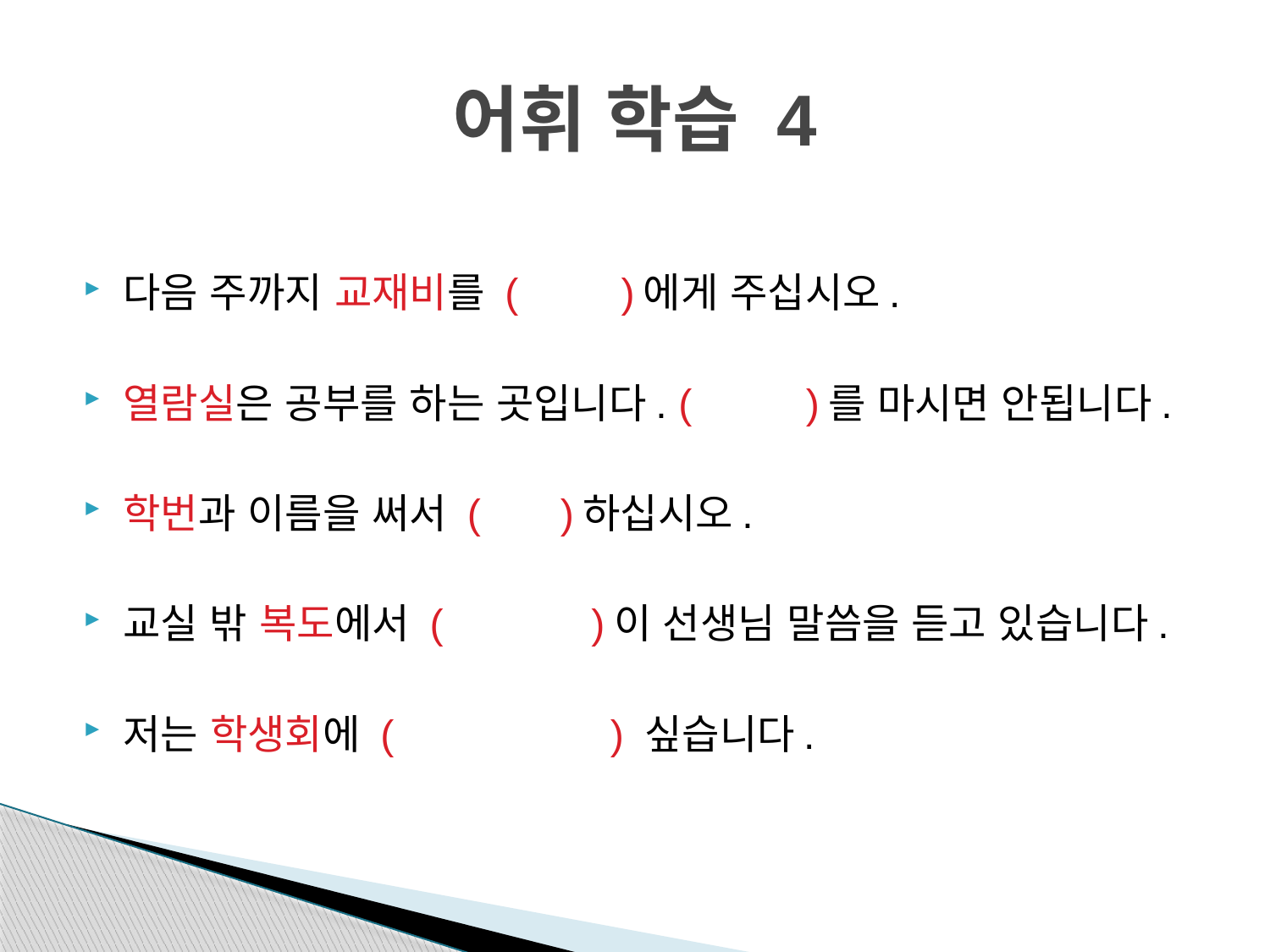

# 어휘 학습 4

다음 주까지 교재비를 (         )에게 주십시오.

열람실은 공부를 하는 곳입니다. (          )를 마시면 안됩니다.

학번과 이름을 써서 (       )하십시오.

교실 밖 복도에서 (             )이 선생님 말씀을 듣고 있습니다.

저는 학생회에 (                   ) 싶습니다.